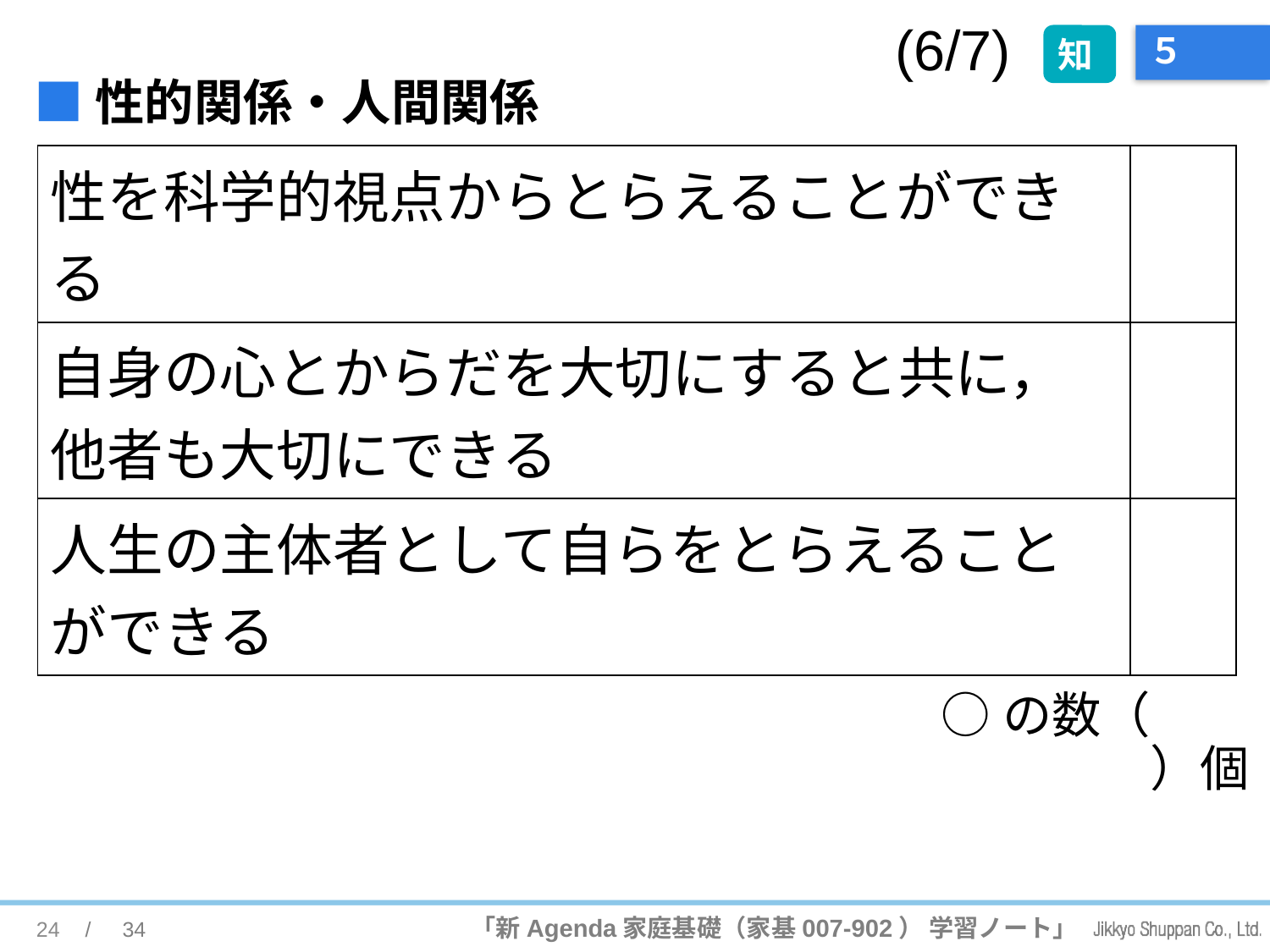

(6/7)
知
# ５
■性的関係・人間関係
| 性を科学的視点からとらえることができる |  |
| --- | --- |
| 自身の心とからだを大切にすると共に，他者も大切にできる |  |
| 人生の主体者として自らをとらえることができる |  |
○の数（　　　）個
24